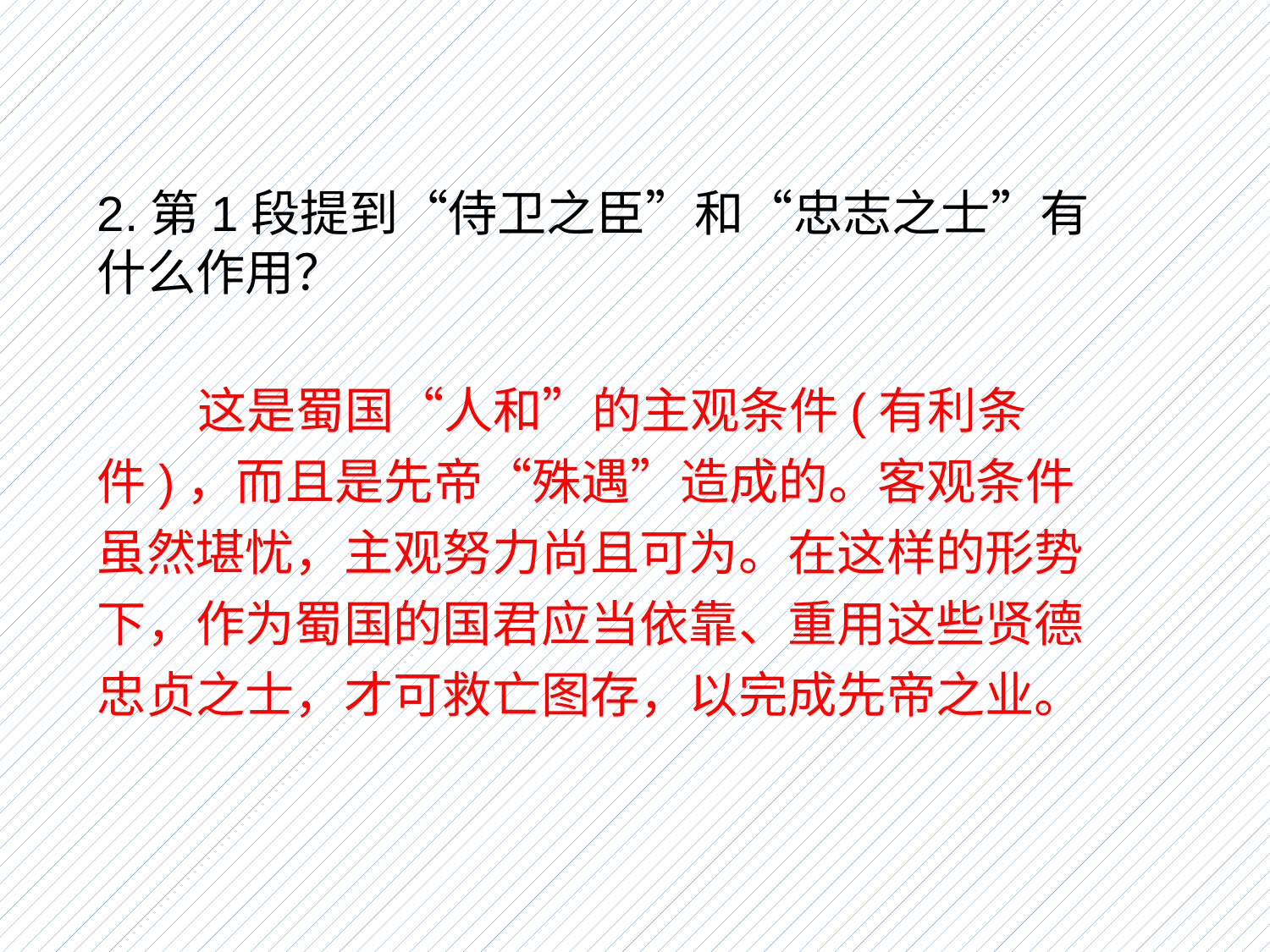

2.第1段提到“侍卫之臣”和“忠志之士”有什么作用？
        这是蜀国“人和”的主观条件(有利条件)，而且是先帝“殊遇”造成的。客观条件虽然堪忧，主观努力尚且可为。在这样的形势下，作为蜀国的国君应当依靠、重用这些贤德忠贞之士，才可救亡图存，以完成先帝之业。